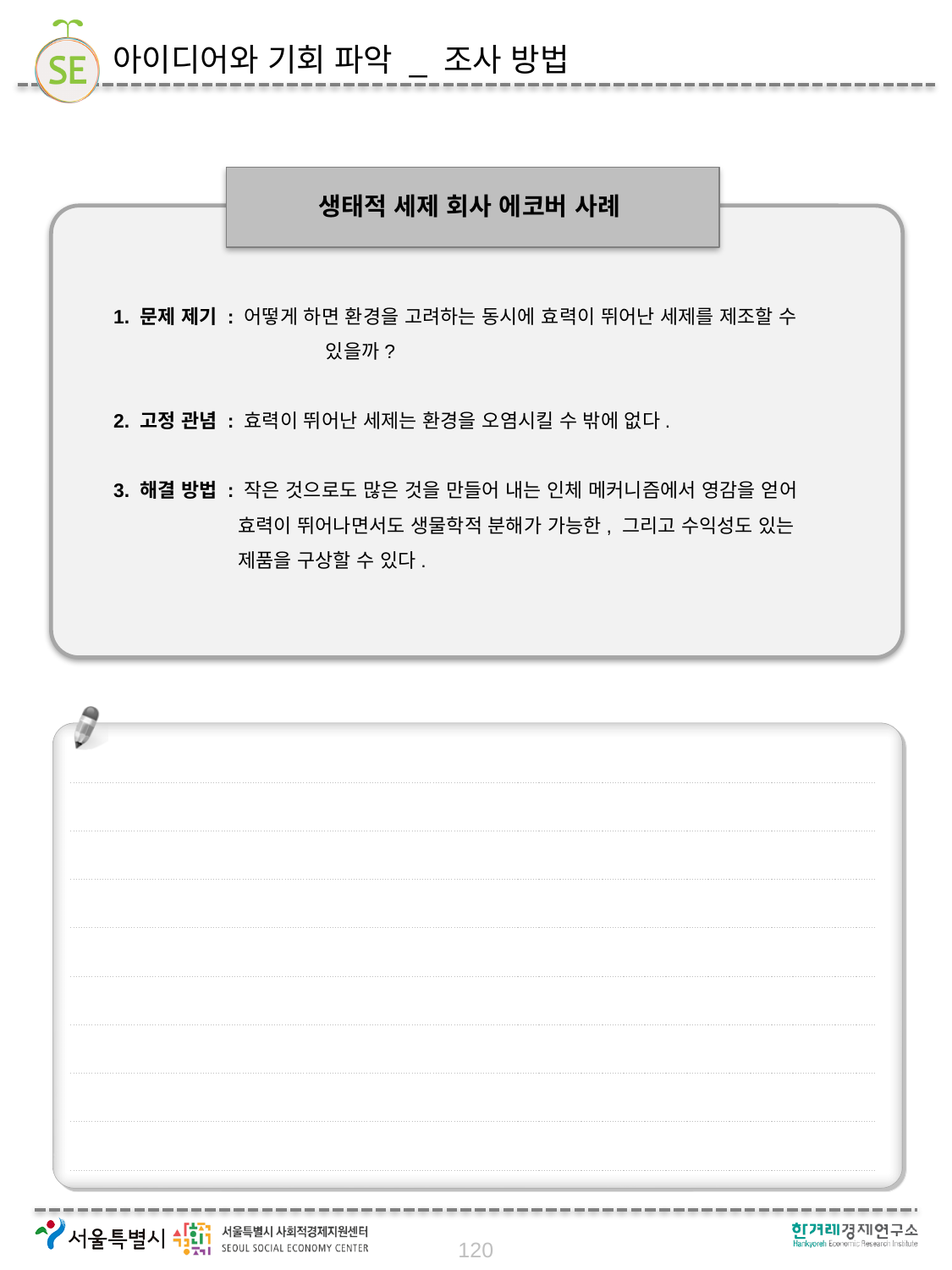

# 아이디어와 기회 파악 _ 조사 방법
생태적 세제 회사 에코버 사례

1. 문제 제기 : 어떻게 하면 환경을 고려하는 동시에 효력이 뛰어난 세제를 제조할 수 있을까?

2. 고정 관념 : 효력이 뛰어난 세제는 환경을 오염시킬 수 밖에 없다.

3. 해결 방법 : 작은 것으로도 많은 것을 만들어 내는 인체 메커니즘에서 영감을 얻어 효력이 뛰어나면서도 생물학적 분해가 가능한, 그리고 수익성도 있는 제품을 구상할 수 있다.
120